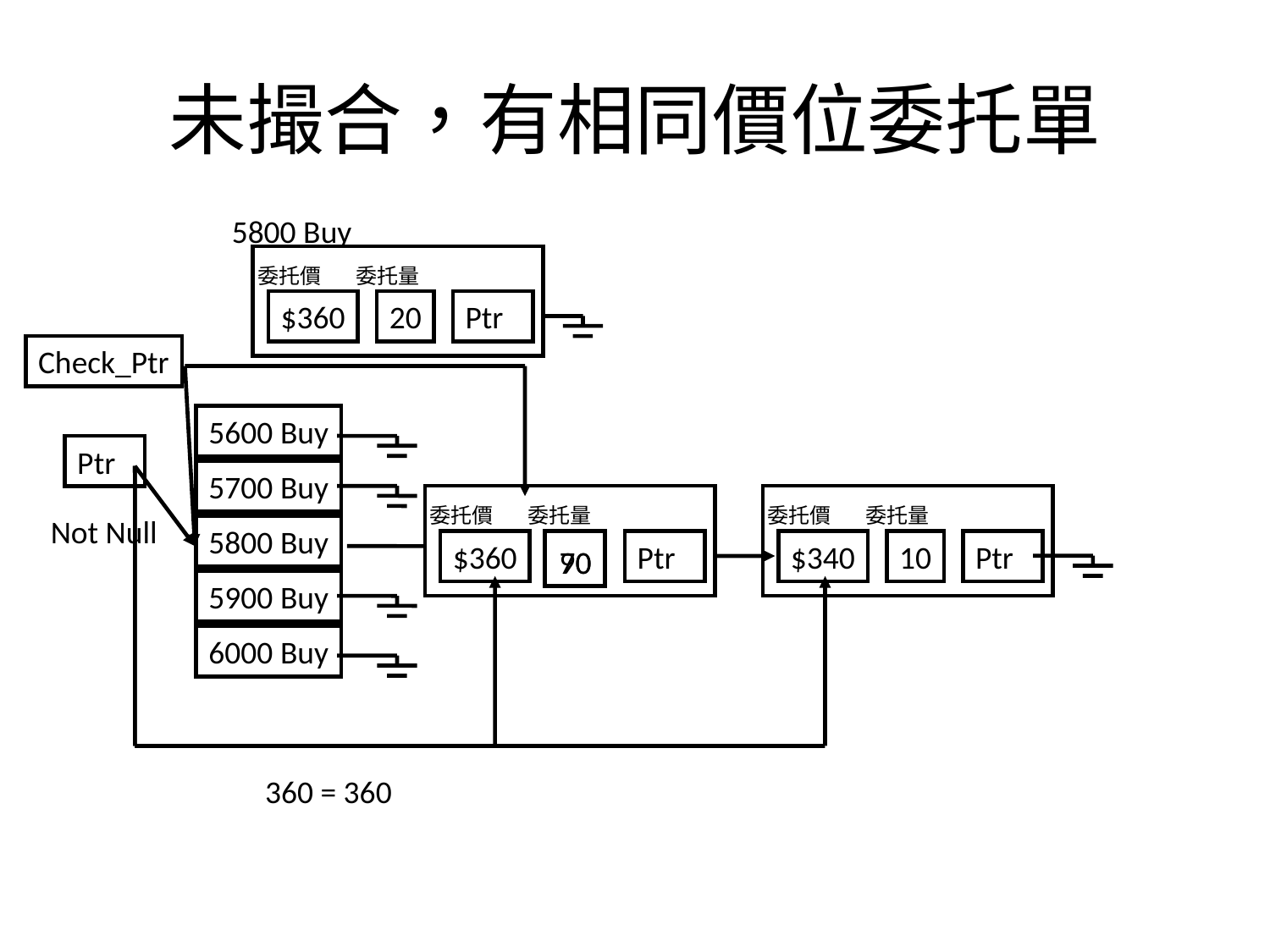

未撮合，有相同價位委托單
5800 Buy

委托價
委托量
$360
20
Ptr

Check_Ptr

5600 Buy
5700 Buy
5800 Buy
5900 Buy
6000 Buy
Ptr

委托價
委托量
$340
10
Ptr

委托價
委托量
Not Null
$360
Ptr

90
70

360 = 360